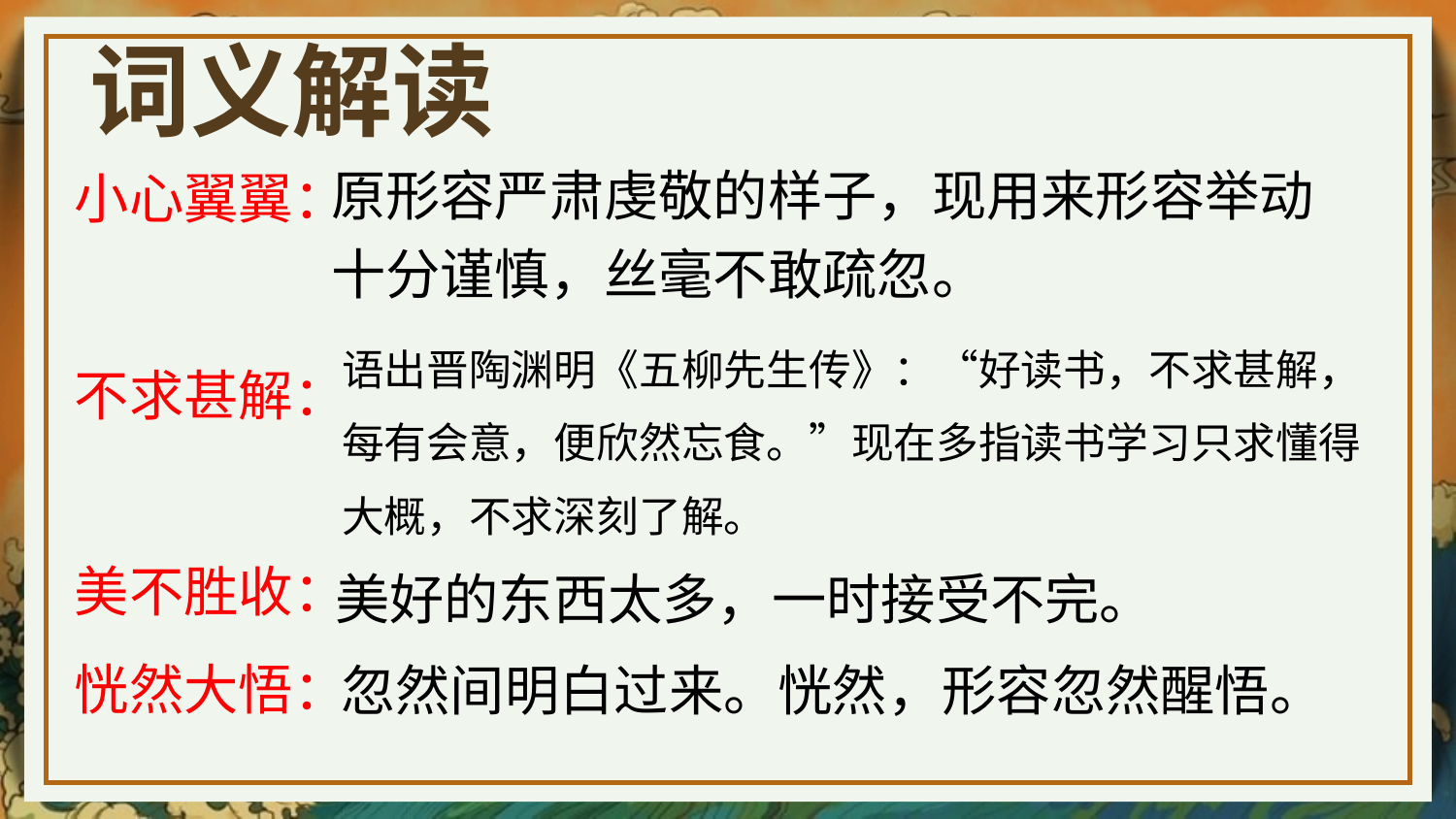

词义解读
小心翼翼：

不求甚解：

美不胜收：
恍然大悟：
原形容严肃虔敬的样子，现用来形容举动十分谨慎，丝毫不敢疏忽。
语出晋陶渊明《五柳先生传》：“好读书，不求甚解，
每有会意，便欣然忘食。”现在多指读书学习只求懂得
大概，不求深刻了解。
美好的东西太多，一时接受不完。
忽然间明白过来。恍然，形容忽然醒悟。